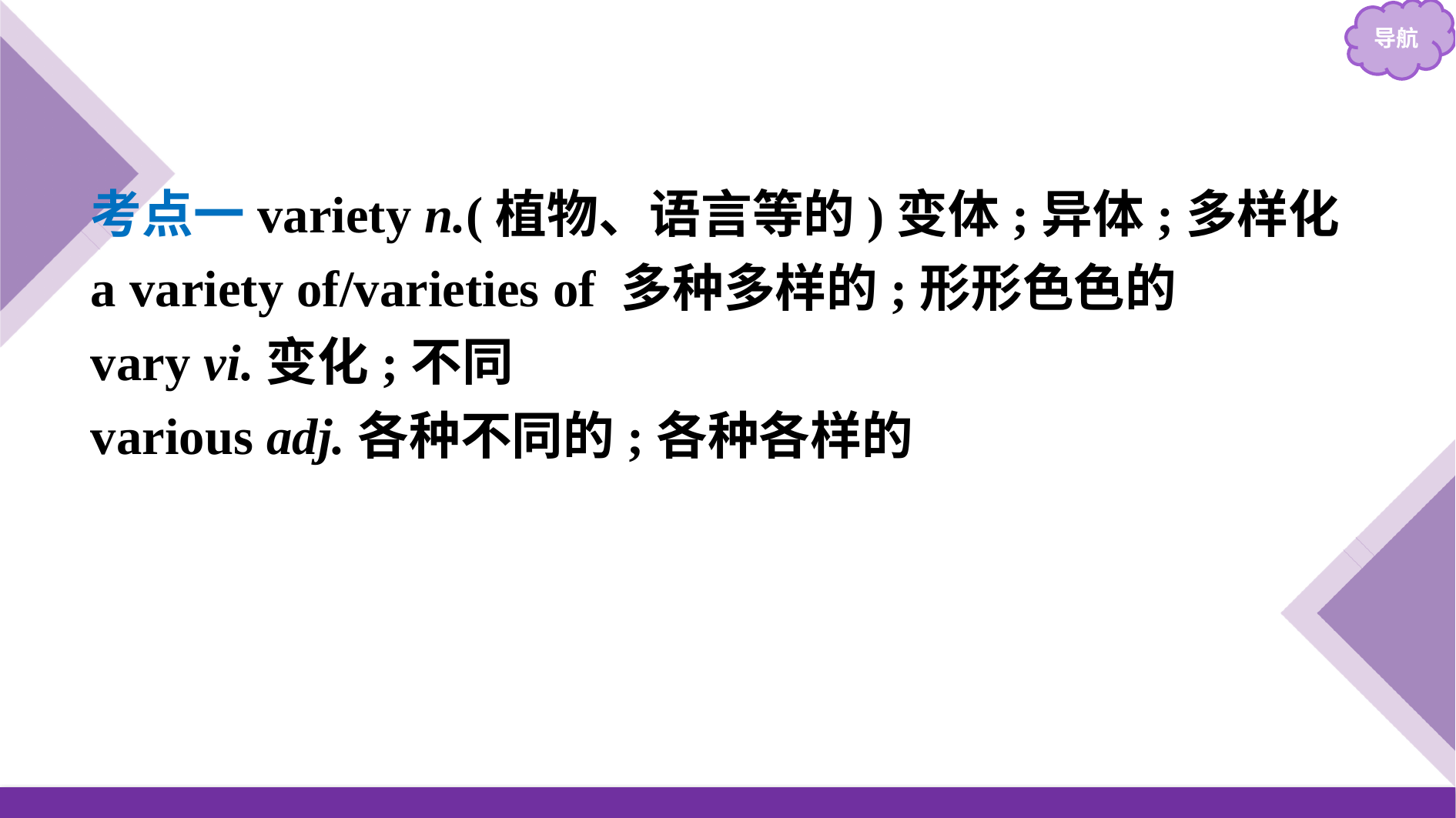

考点一variety n.(植物、语言等的)变体;异体;多样化
a variety of/varieties of 多种多样的;形形色色的
vary vi.变化;不同
various adj.各种不同的;各种各样的